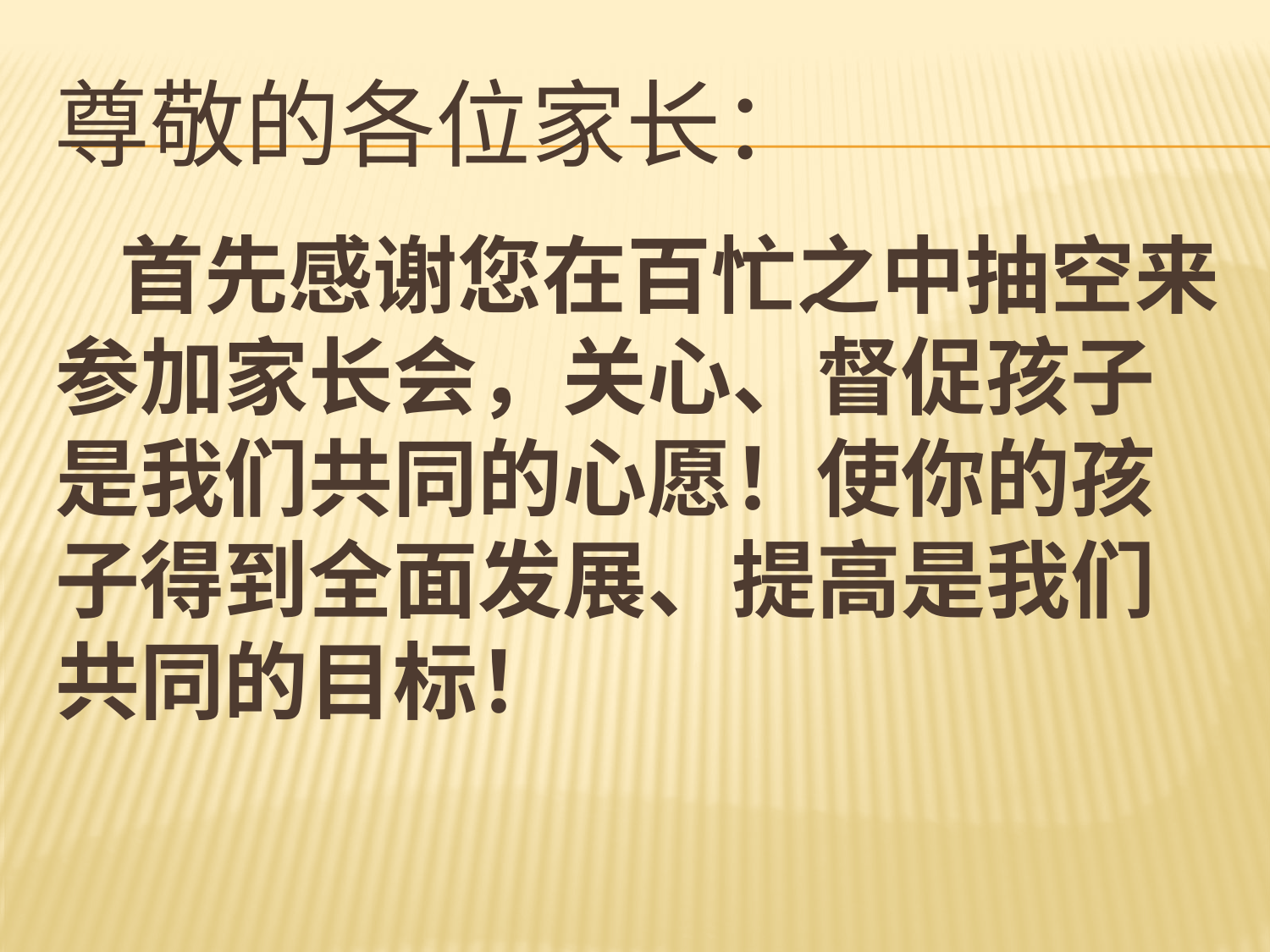

# 尊敬的各位家长：
    首先感谢您在百忙之中抽空来参加家长会，关心、督促孩子是我们共同的心愿！使你的孩子得到全面发展、提高是我们共同的目标！